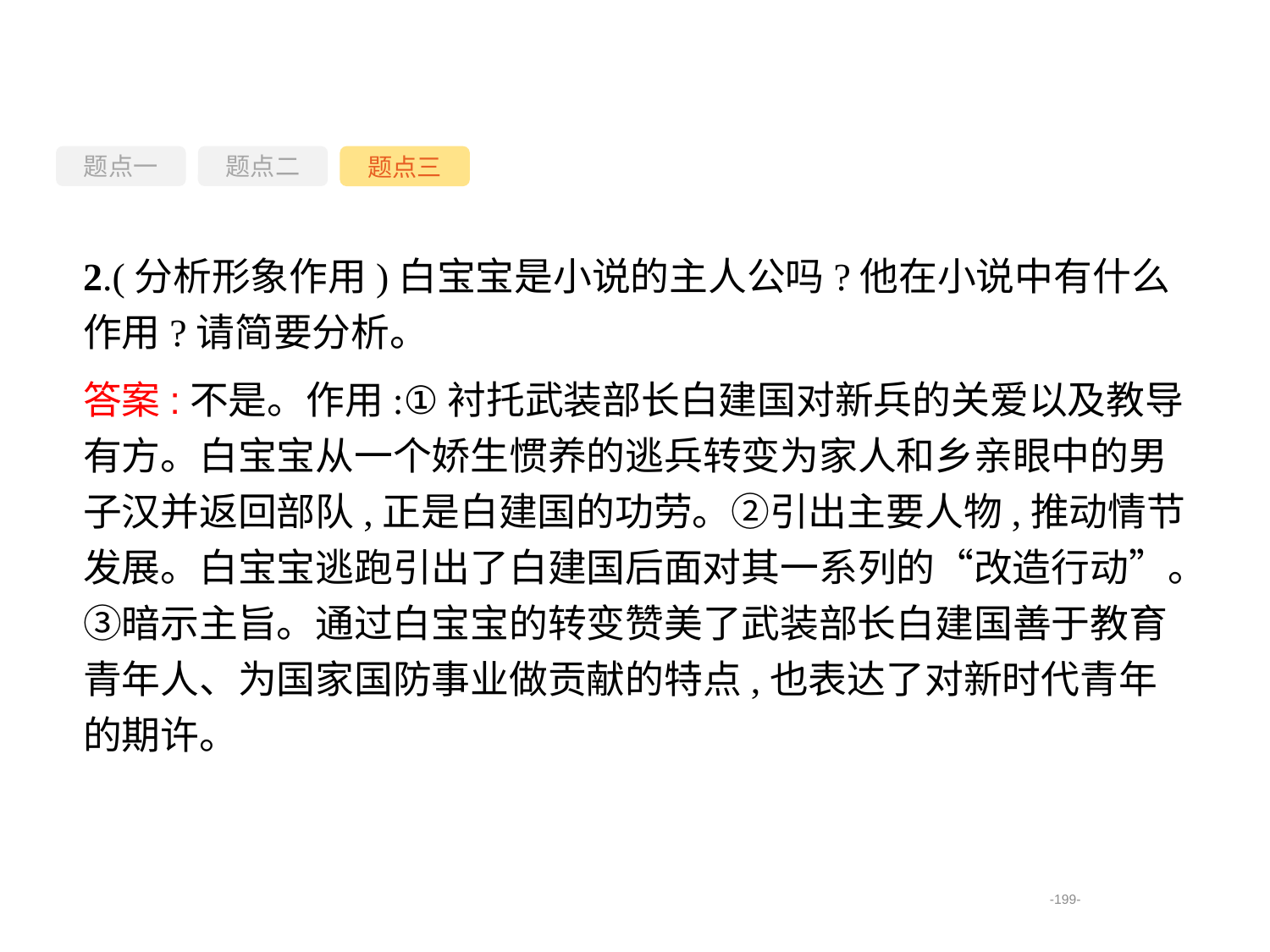

题点一
题点三
题点二
2.(分析形象作用)白宝宝是小说的主人公吗?他在小说中有什么作用?请简要分析。
答案:不是。作用:①衬托武装部长白建国对新兵的关爱以及教导有方。白宝宝从一个娇生惯养的逃兵转变为家人和乡亲眼中的男子汉并返回部队,正是白建国的功劳。②引出主要人物,推动情节发展。白宝宝逃跑引出了白建国后面对其一系列的“改造行动”。③暗示主旨。通过白宝宝的转变赞美了武装部长白建国善于教育青年人、为国家国防事业做贡献的特点,也表达了对新时代青年的期许。
-199-